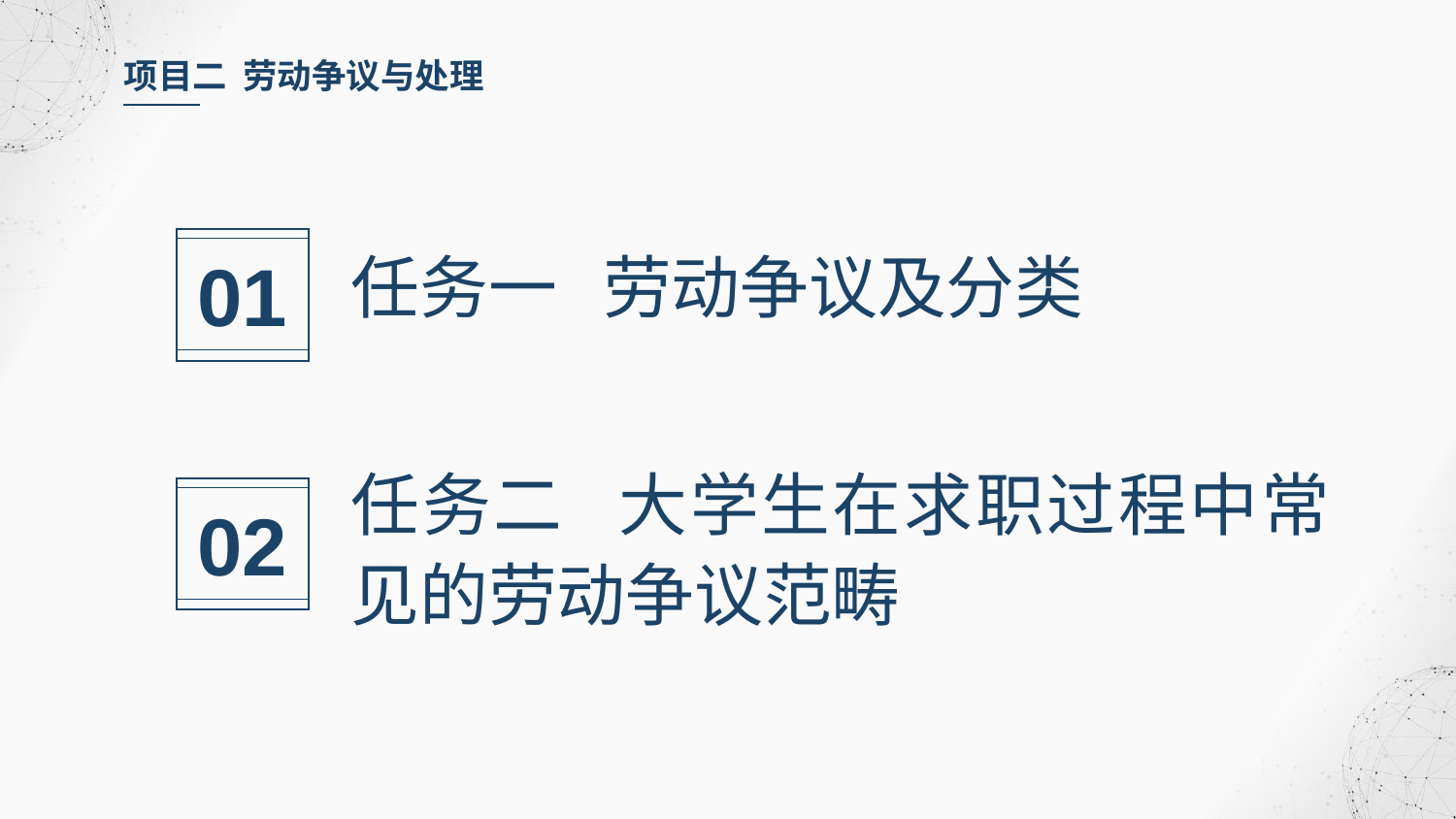

项目二  劳动争议与处理

01
任务一   劳动争议及分类
任务二   大学生在求职过程中常见的劳动争议范畴

02